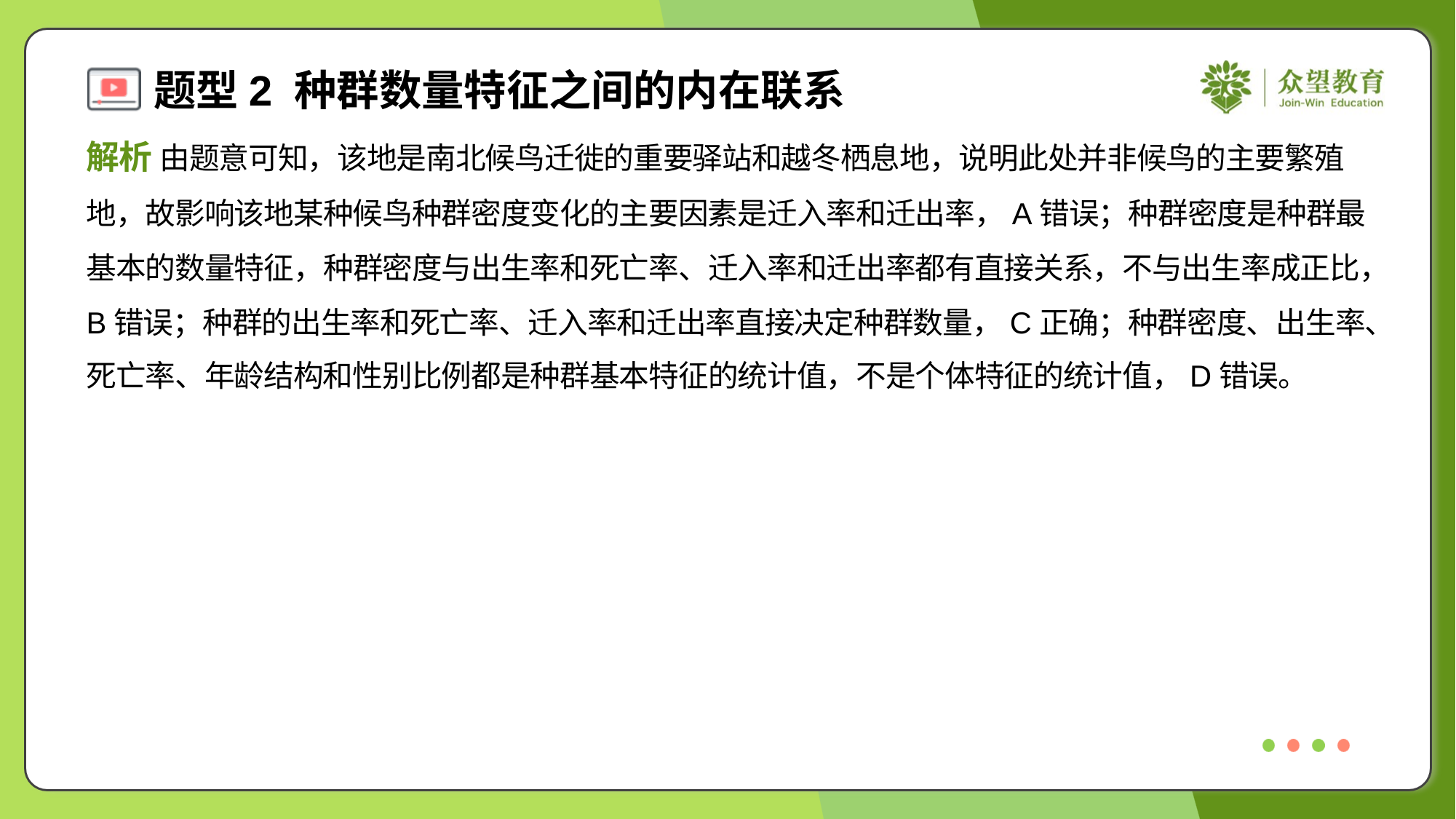

解析 由题意可知，该地是南北候鸟迁徙的重要驿站和越冬栖息地，说明此处并非候鸟的主要繁殖
地，故影响该地某种候鸟种群密度变化的主要因素是迁入率和迁出率，A错误；种群密度是种群最
基本的数量特征，种群密度与出生率和死亡率、迁入率和迁出率都有直接关系，不与出生率成正比，
B错误；种群的出生率和死亡率、迁入率和迁出率直接决定种群数量，C正确；种群密度、出生率、
死亡率、年龄结构和性别比例都是种群基本特征的统计值，不是个体特征的统计值，D错误。